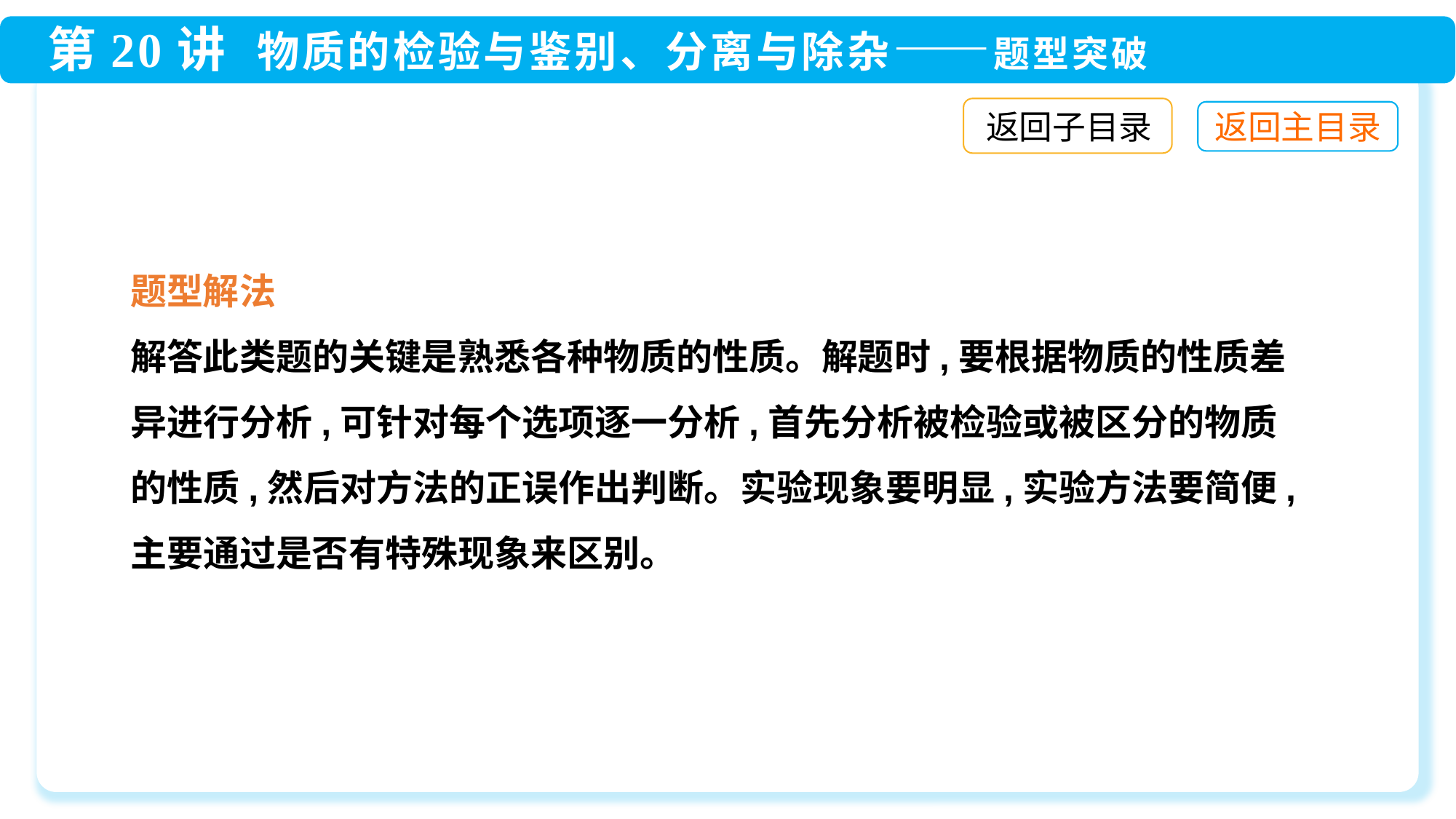

返回子目录
题型解法
解答此类题的关键是熟悉各种物质的性质。解题时,要根据物质的性质差异进行分析,可针对每个选项逐一分析,首先分析被检验或被区分的物质的性质,然后对方法的正误作出判断。实验现象要明显,实验方法要简便,主要通过是否有特殊现象来区别。